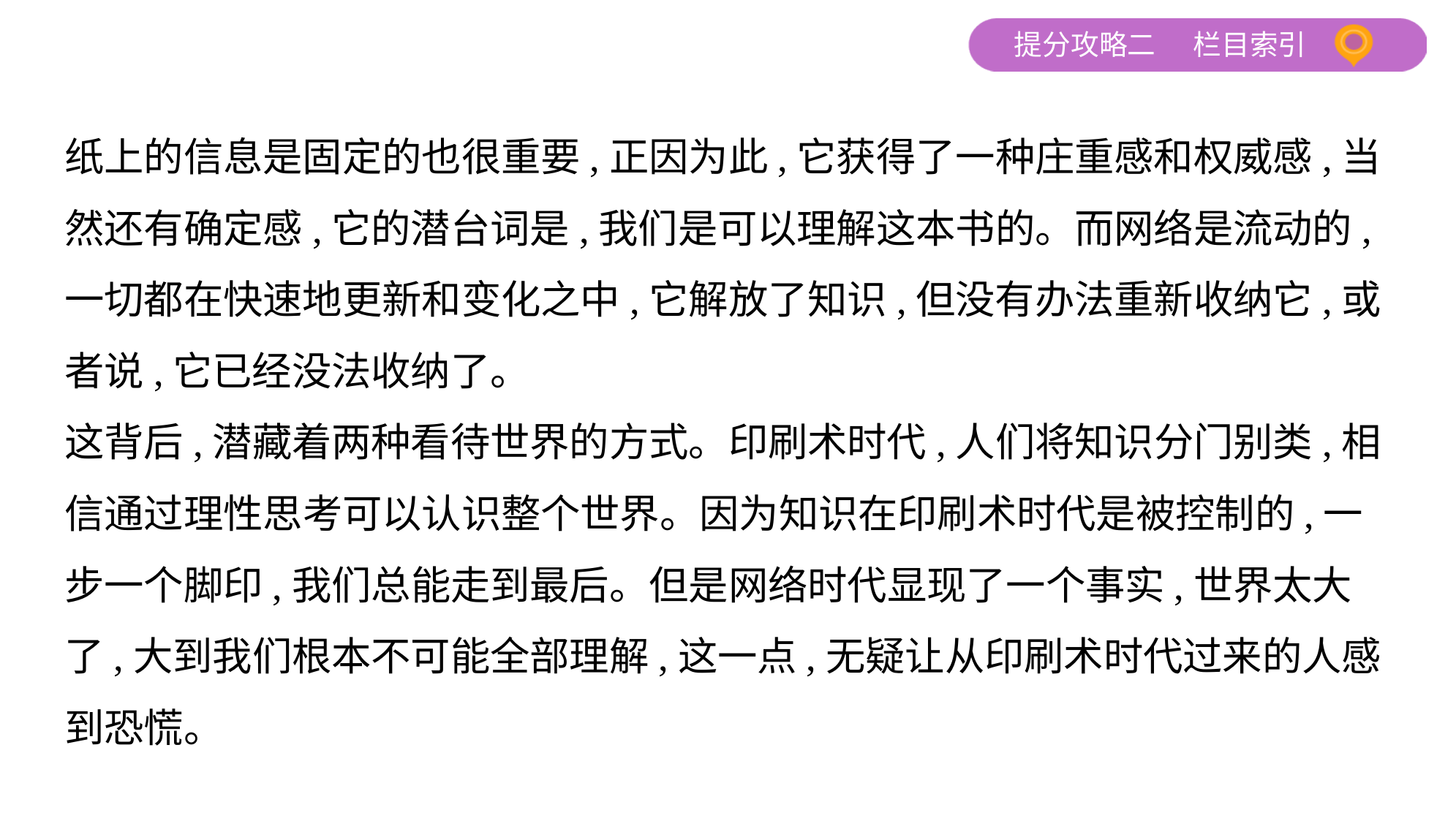

纸上的信息是固定的也很重要,正因为此,它获得了一种庄重感和权威感,当
然还有确定感,它的潜台词是,我们是可以理解这本书的。而网络是流动的,
一切都在快速地更新和变化之中,它解放了知识,但没有办法重新收纳它,或
者说,它已经没法收纳了。
这背后,潜藏着两种看待世界的方式。印刷术时代,人们将知识分门别类,相
信通过理性思考可以认识整个世界。因为知识在印刷术时代是被控制的,一
步一个脚印,我们总能走到最后。但是网络时代显现了一个事实,世界太大
了,大到我们根本不可能全部理解,这一点,无疑让从印刷术时代过来的人感
到恐慌。